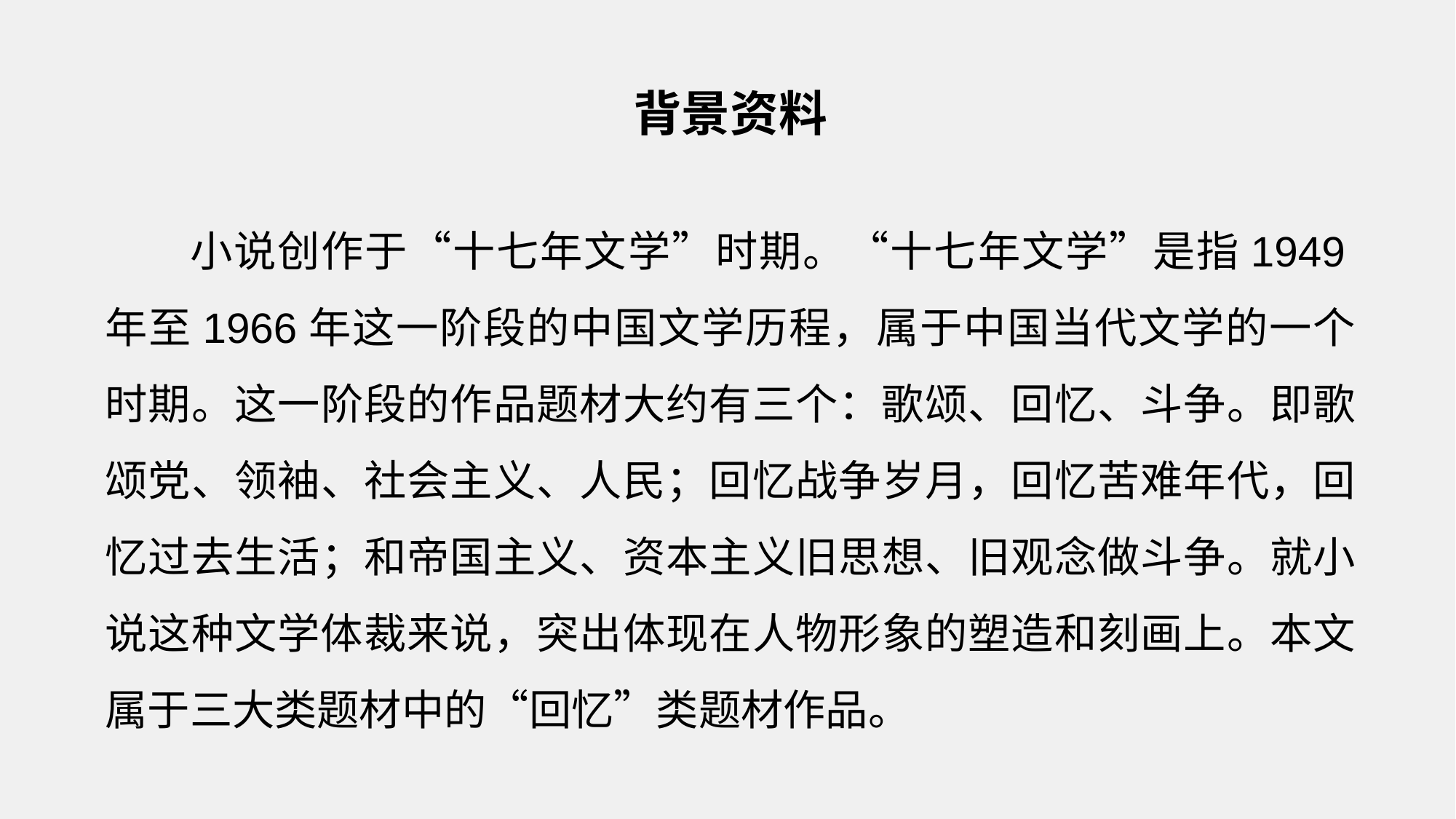

背景资料
小说创作于“十七年文学”时期。“十七年文学”是指1949年至1966年这一阶段的中国文学历程，属于中国当代文学的一个时期。这一阶段的作品题材大约有三个：歌颂、回忆、斗争。即歌颂党、领袖、社会主义、人民；回忆战争岁月，回忆苦难年代，回忆过去生活；和帝国主义、资本主义旧思想、旧观念做斗争。就小说这种文学体裁来说，突出体现在人物形象的塑造和刻画上。本文属于三大类题材中的“回忆”类题材作品。